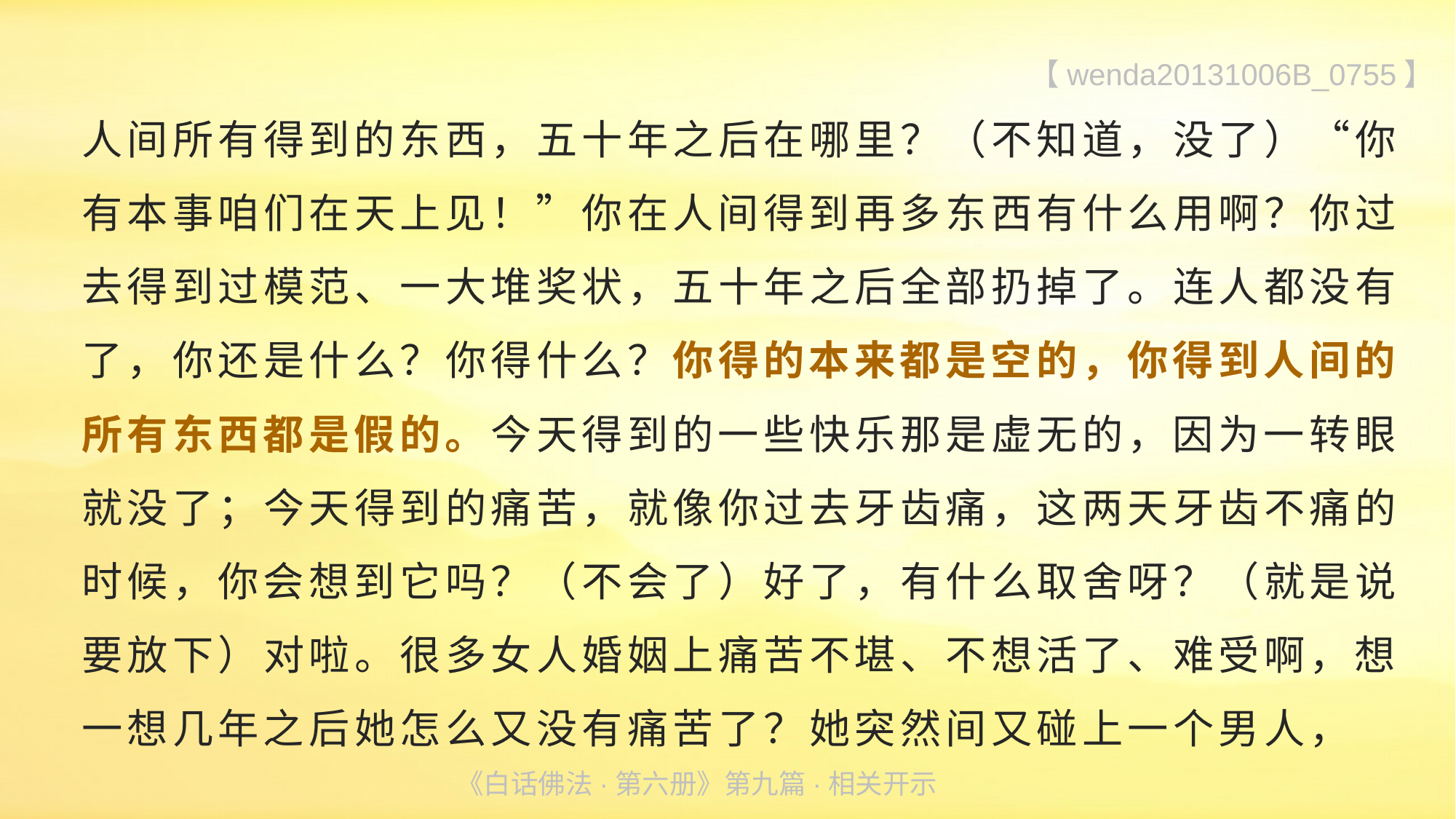

【wenda20131006B_0755】
人间所有得到的东西，五十年之后在哪里？（不知道，没了）“你有本事咱们在天上见！”你在人间得到再多东西有什么用啊？你过去得到过模范、一大堆奖状，五十年之后全部扔掉了。连人都没有了，你还是什么？你得什么？你得的本来都是空的，你得到人间的所有东西都是假的。今天得到的一些快乐那是虚无的，因为一转眼就没了；今天得到的痛苦，就像你过去牙齿痛，这两天牙齿不痛的时候，你会想到它吗？（不会了）好了，有什么取舍呀？（就是说要放下）对啦。很多女人婚姻上痛苦不堪、不想活了、难受啊，想一想几年之后她怎么又没有痛苦了？她突然间又碰上一个男人，
《白话佛法·第六册》第九篇·相关开示